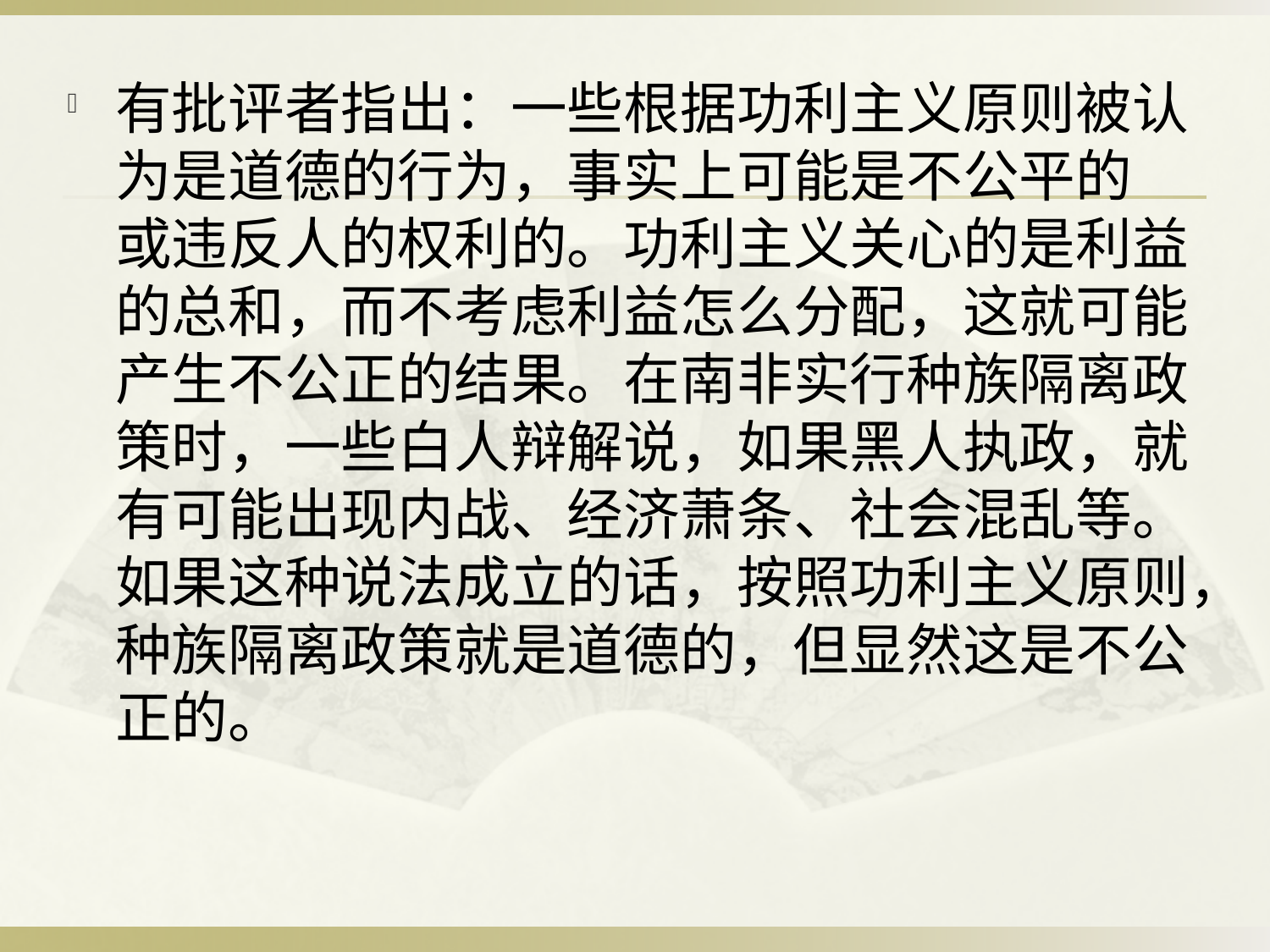

有批评者指出：一些根据功利主义原则被认为是道德的行为，事实上可能是不公平的 或违反人的权利的。功利主义关心的是利益的总和，而不考虑利益怎么分配，这就可能产生不公正的结果。在南非实行种族隔离政策时，一些白人辩解说，如果黑人执政，就有可能出现内战、经济萧条、社会混乱等。如果这种说法成立的话，按照功利主义原则，种族隔离政策就是道德的，但显然这是不公正的。